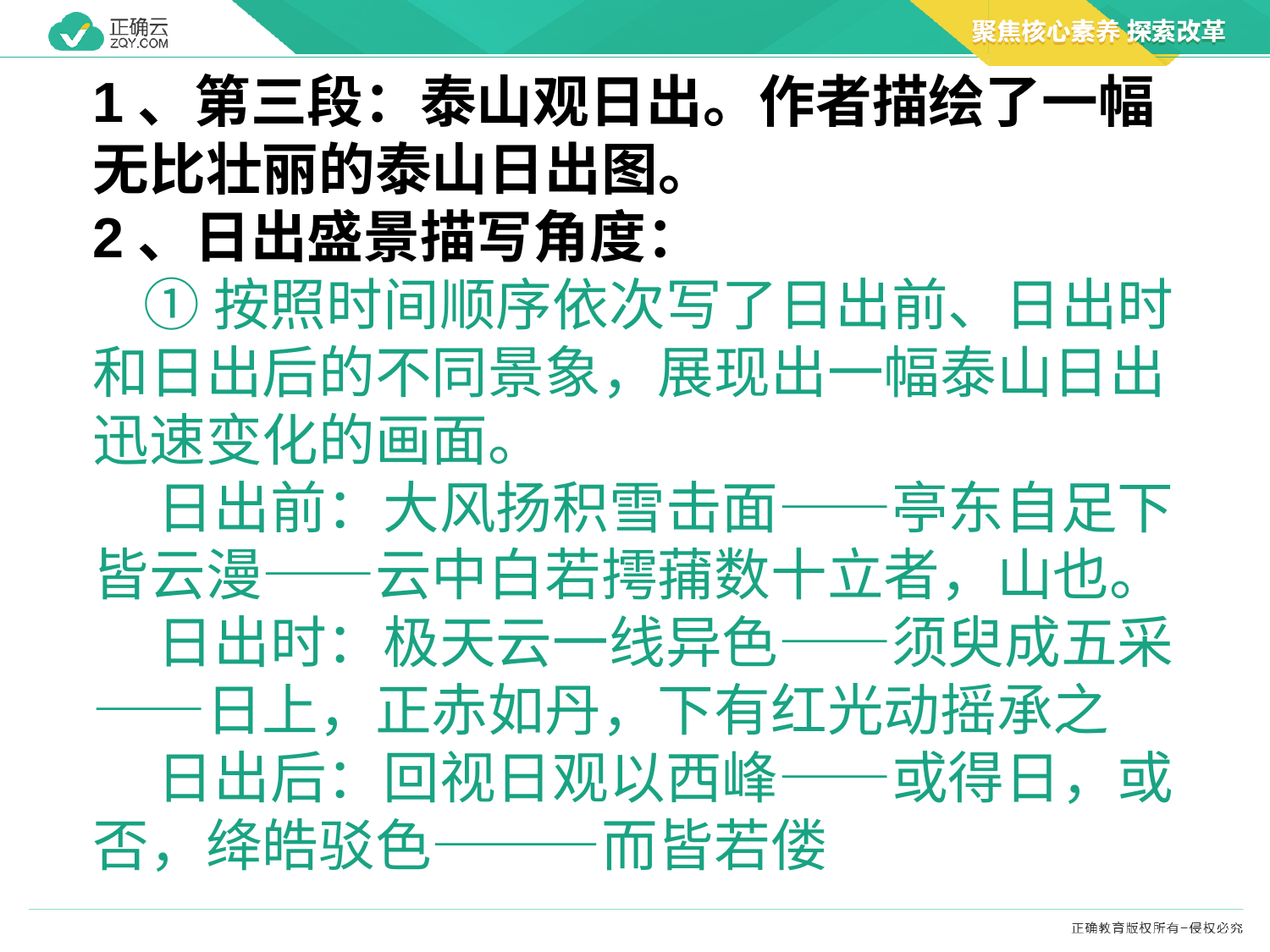

1、第三段：泰山观日出。作者描绘了一幅无比壮丽的泰山日出图。
2、日出盛景描写角度：
    ①按照时间顺序依次写了日出前、日出时和日出后的不同景象，展现出一幅泰山日出迅速变化的画面。
    日出前：大风扬积雪击面——亭东自足下皆云漫——云中白若摴蒱数十立者，山也。
    日出时：极天云一线异色——须臾成五采——日上，正赤如丹，下有红光动摇承之
    日出后：回视日观以西峰——或得日，或否，绛皓驳色———而皆若偻